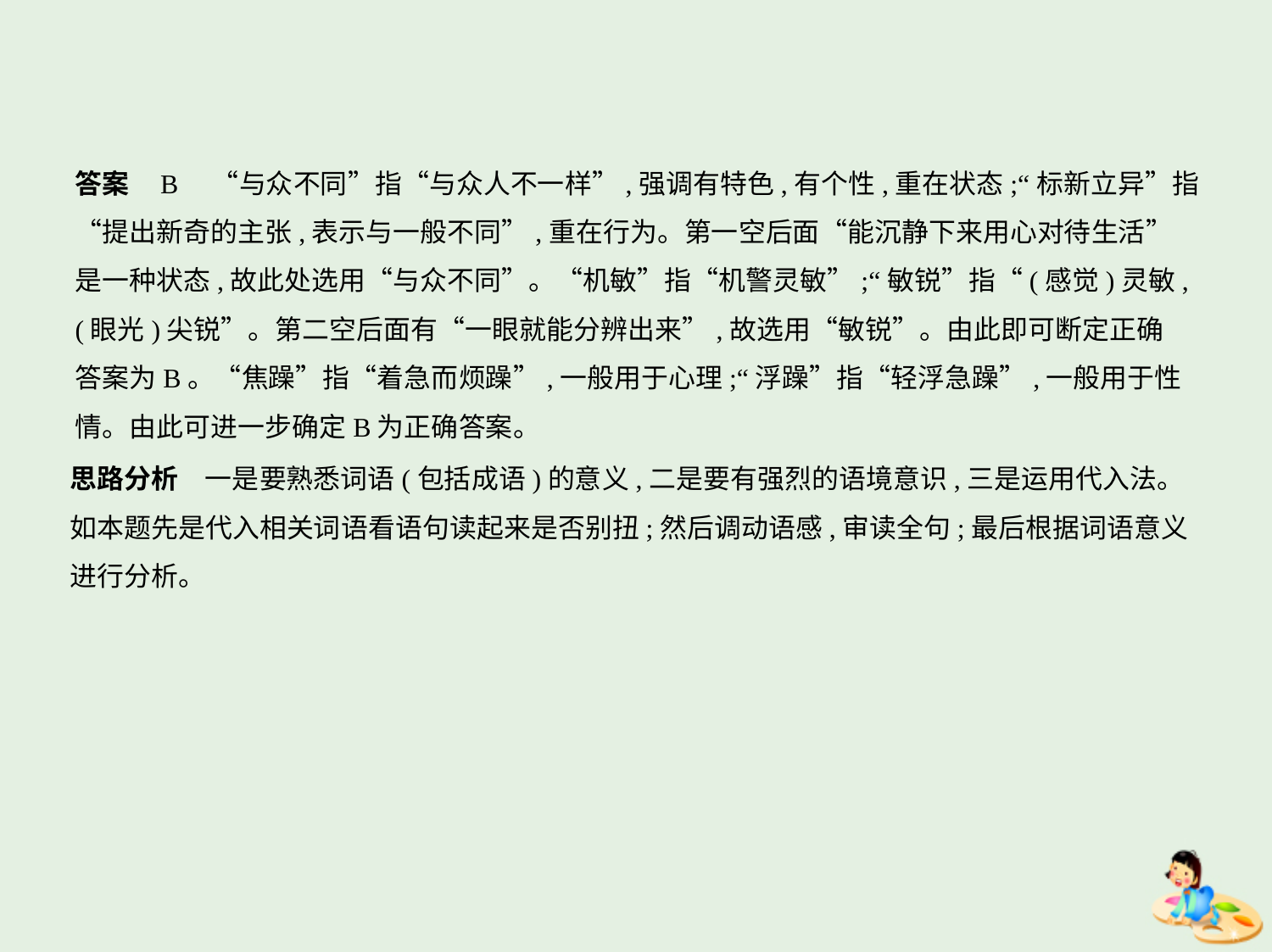

答案    B　“与众不同”指“与众人不一样”,强调有特色,有个性,重在状态;“标新立异”指
“提出新奇的主张,表示与一般不同”,重在行为。第一空后面“能沉静下来用心对待生活”
是一种状态,故此处选用“与众不同”。“机敏”指“机警灵敏”;“敏锐”指“(感觉)灵敏,
(眼光)尖锐”。第二空后面有“一眼就能分辨出来”,故选用“敏锐”。由此即可断定正确
答案为B。“焦躁”指“着急而烦躁”,一般用于心理;“浮躁”指“轻浮急躁”,一般用于性
情。由此可进一步确定B为正确答案。
思路分析　一是要熟悉词语(包括成语)的意义,二是要有强烈的语境意识,三是运用代入法。
如本题先是代入相关词语看语句读起来是否别扭;然后调动语感,审读全句;最后根据词语意义
进行分析。